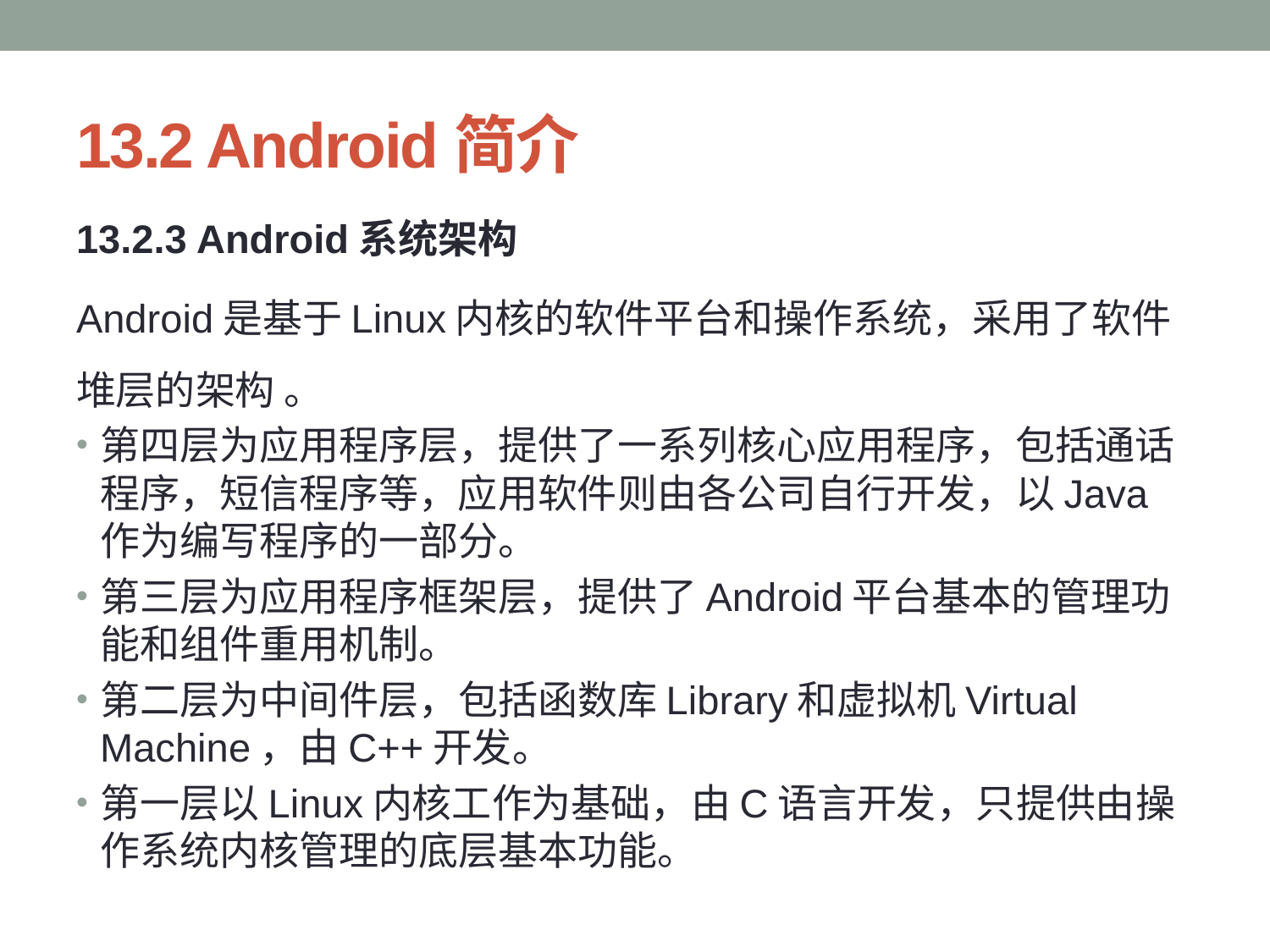

# 13.2 Android简介
13.2.3 Android系统架构
Android是基于Linux内核的软件平台和操作系统，采用了软件堆层的架构 。
第四层为应用程序层，提供了一系列核心应用程序，包括通话程序，短信程序等，应用软件则由各公司自行开发，以Java作为编写程序的一部分。
第三层为应用程序框架层，提供了Android平台基本的管理功能和组件重用机制。
第二层为中间件层，包括函数库Library和虚拟机Virtual Machine，由C++开发。
第一层以Linux内核工作为基础，由C语言开发，只提供由操作系统内核管理的底层基本功能。